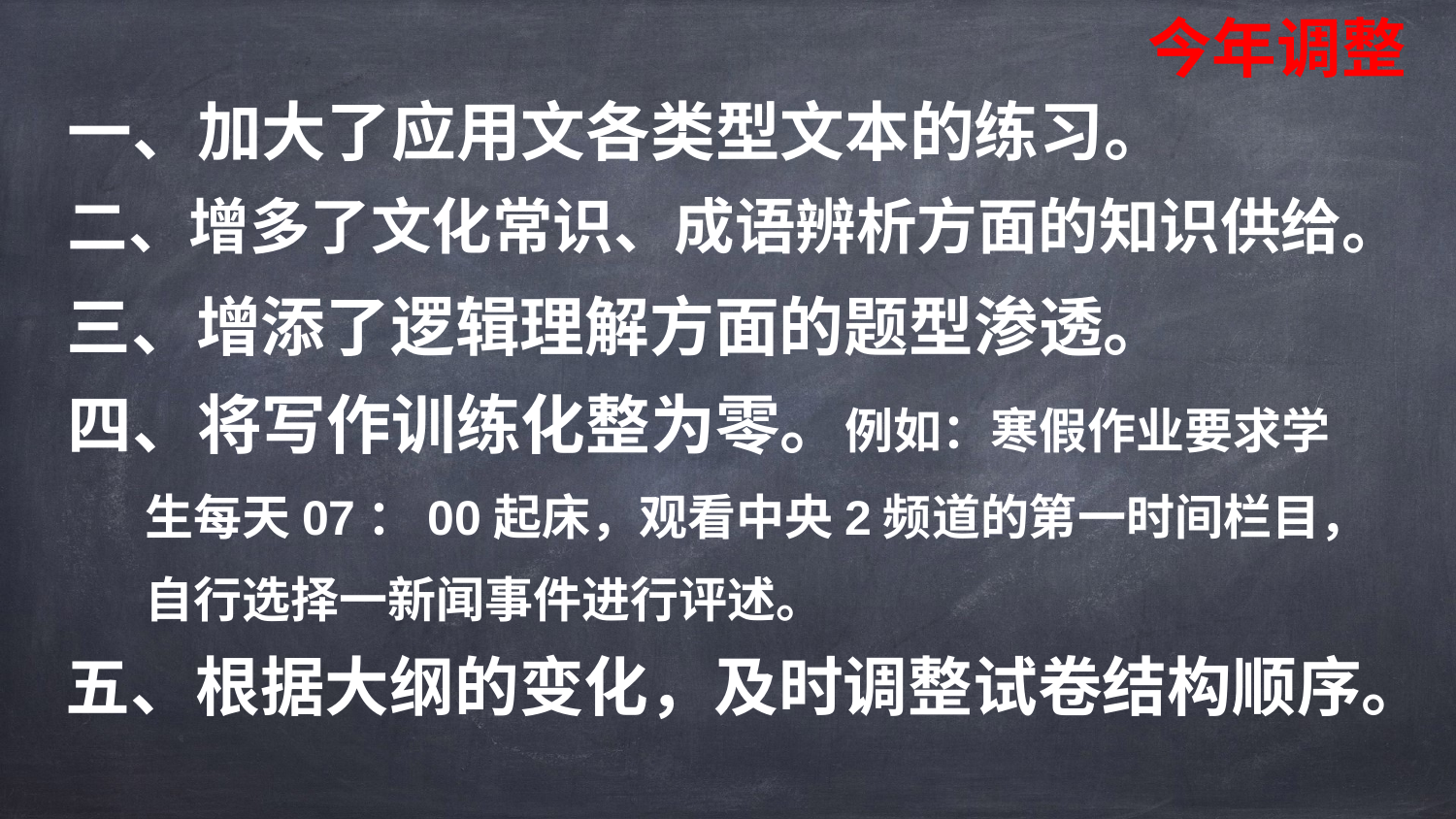

今年调整
一、加大了应用文各类型文本的练习。
二、增多了文化常识、成语辨析方面的知识供给。
三、增添了逻辑理解方面的题型渗透。
四、将写作训练化整为零。例如：寒假作业要求学
      生每天07：00起床，观看中央2频道的第一时间栏目，
      自行选择一新闻事件进行评述。
五、根据大纲的变化，及时调整试卷结构顺序。